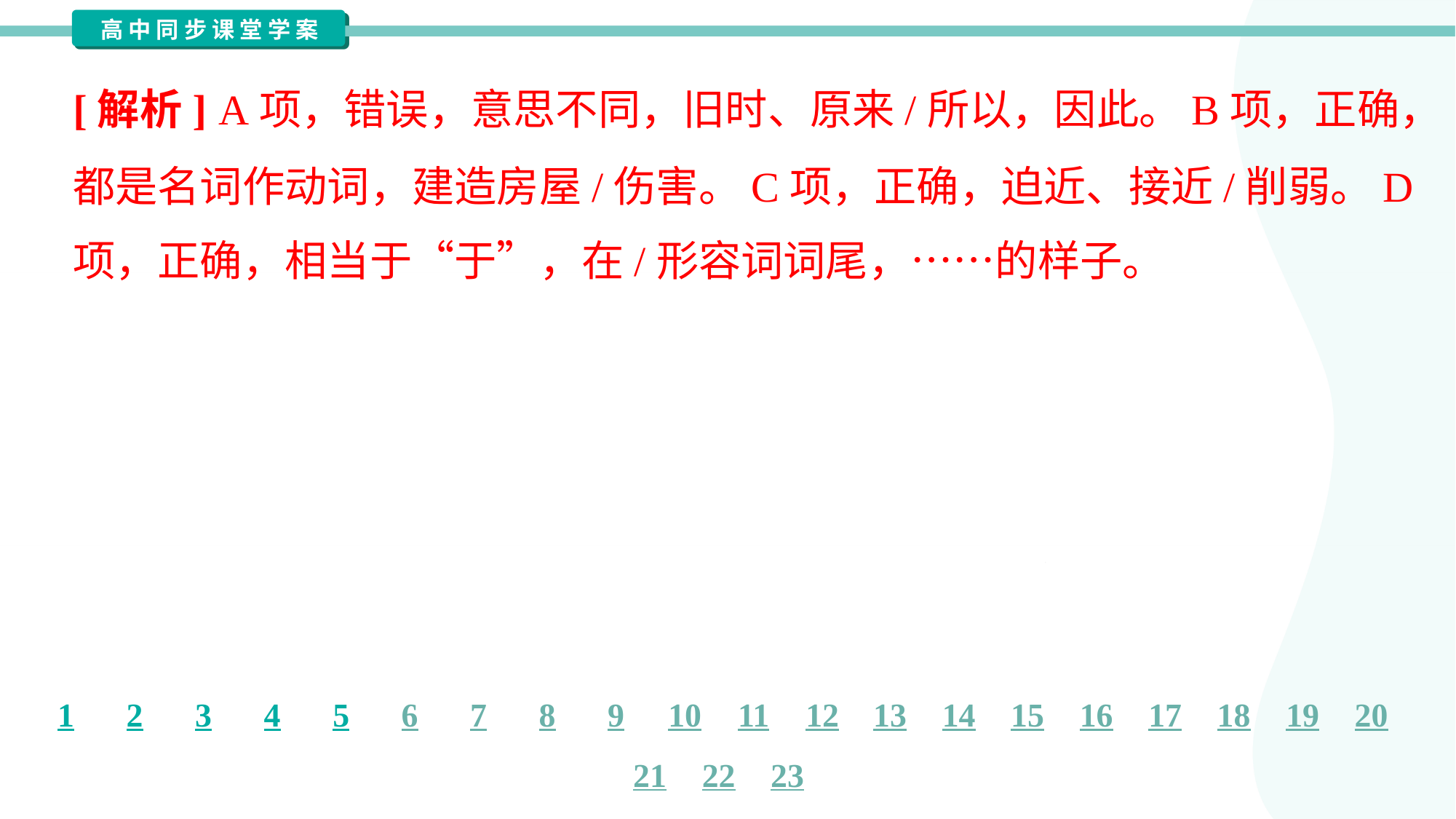

[解析] A项，错误，意思不同，旧时、原来/所以，因此。B项，正确，
都是名词作动词，建造房屋/伤害。C项，正确，迫近、接近/削弱。D
项，正确，相当于“于”，在/形容词词尾，……的样子。